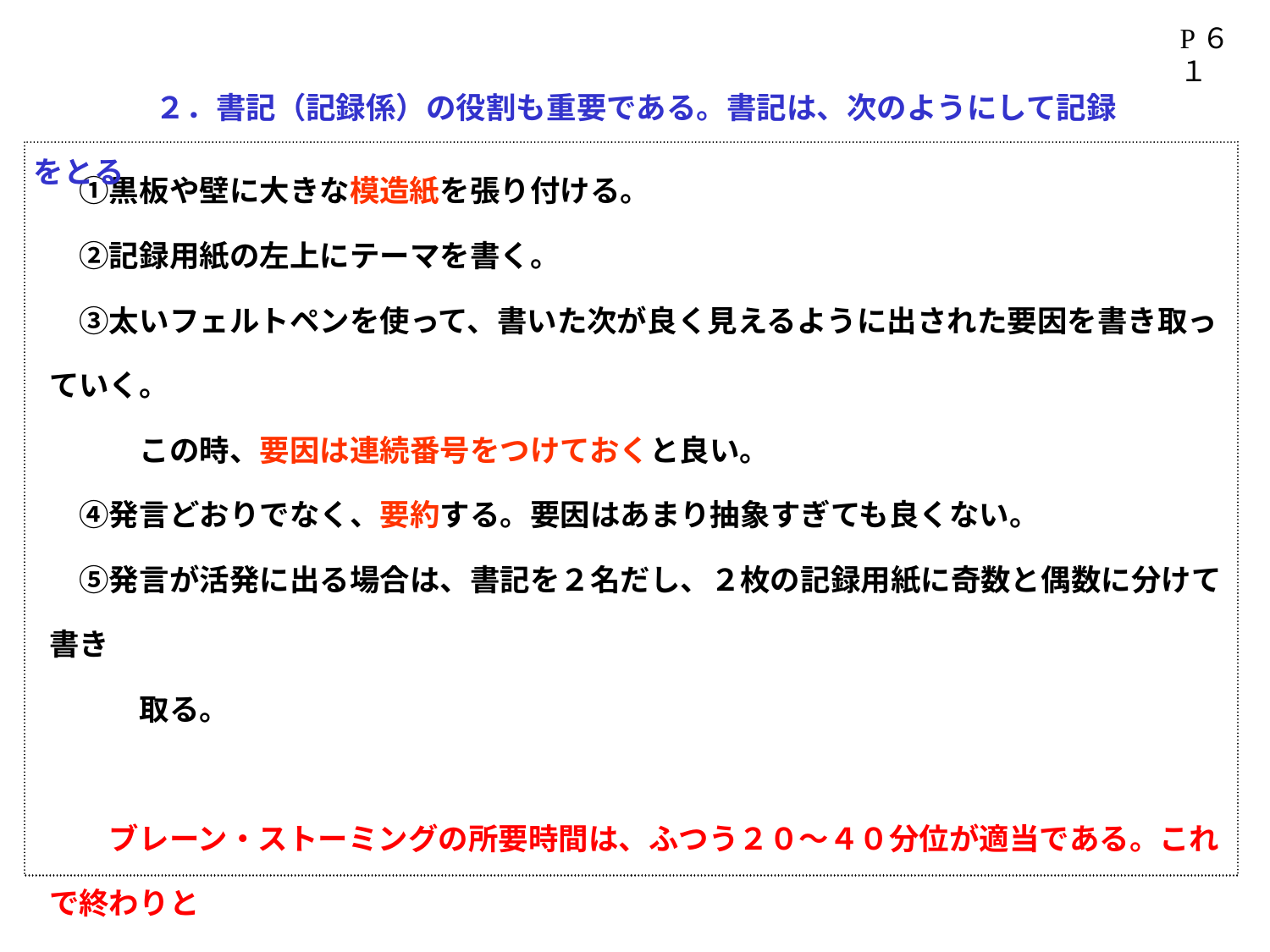

P６１
　　　　２．書記（記録係）の役割も重要である。書記は、次のようにして記録をとる
　①黒板や壁に大きな模造紙を張り付ける。
　②記録用紙の左上にテーマを書く。
　③太いフェルトペンを使って、書いた次が良く見えるように出された要因を書き取っていく。
　　　この時、要因は連続番号をつけておくと良い。
　④発言どおりでなく、要約する。要因はあまり抽象すぎても良くない。
　⑤発言が活発に出る場合は、書記を２名だし、２枚の記録用紙に奇数と偶数に分けて書き
　　　取る。

　　ブレーン・ストーミングの所要時間は、ふつう２０～４０分位が適当である。これで終わりと
　　思ったら、リーダーは参加者に終了を告げて、要因（又はアイデア）の整理に移る。